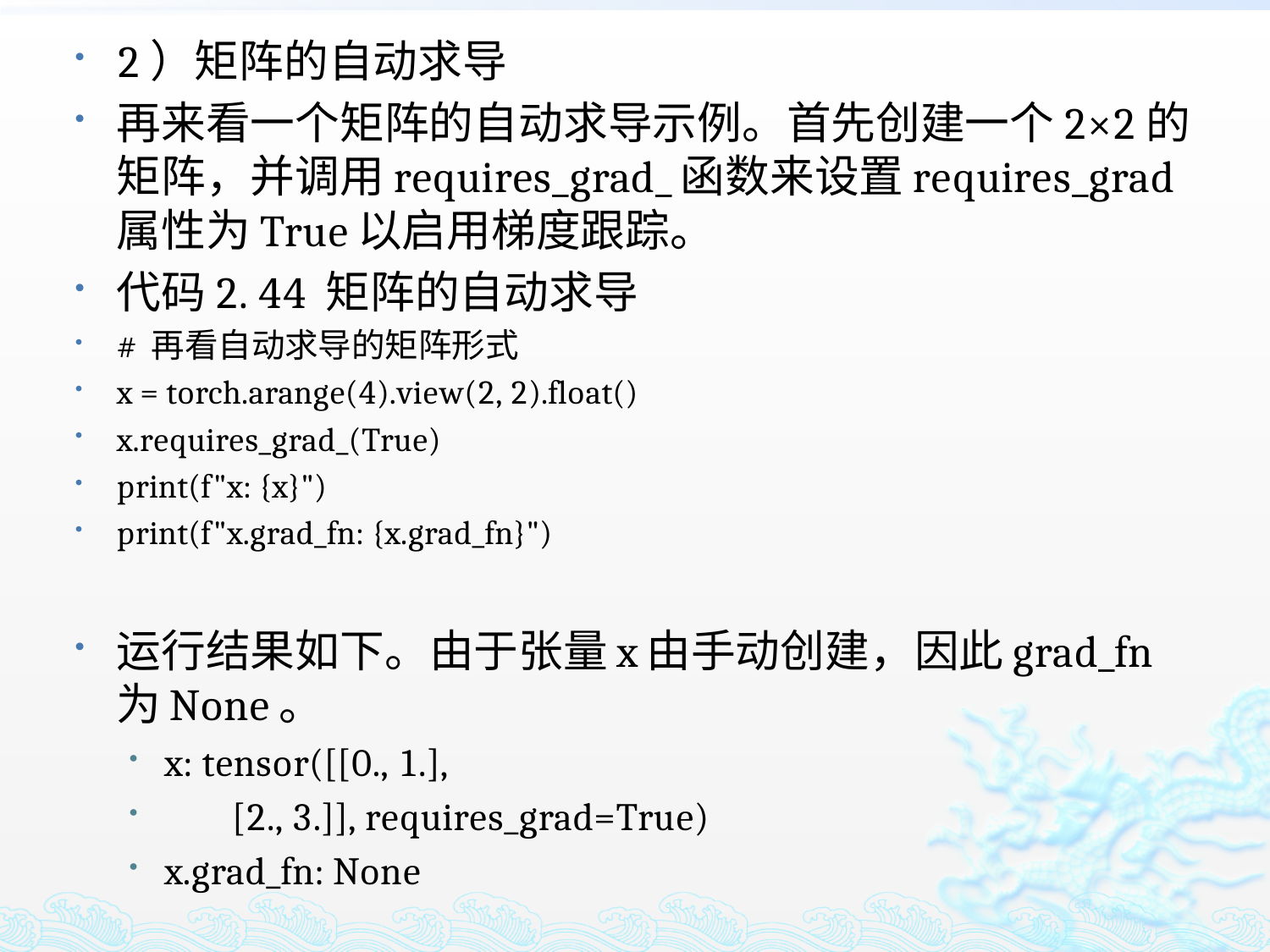

2）矩阵的自动求导
再来看一个矩阵的自动求导示例。首先创建一个2×2的矩阵，并调用requires_grad_函数来设置requires_grad属性为True以启用梯度跟踪。
代码2. 44 矩阵的自动求导
# 再看自动求导的矩阵形式
x = torch.arange(4).view(2, 2).float()
x.requires_grad_(True)
print(f"x: {x}")
print(f"x.grad_fn: {x.grad_fn}")

运行结果如下。由于张量x由手动创建，因此grad_fn为None。
x: tensor([[0., 1.],
        [2., 3.]], requires_grad=True)
x.grad_fn: None